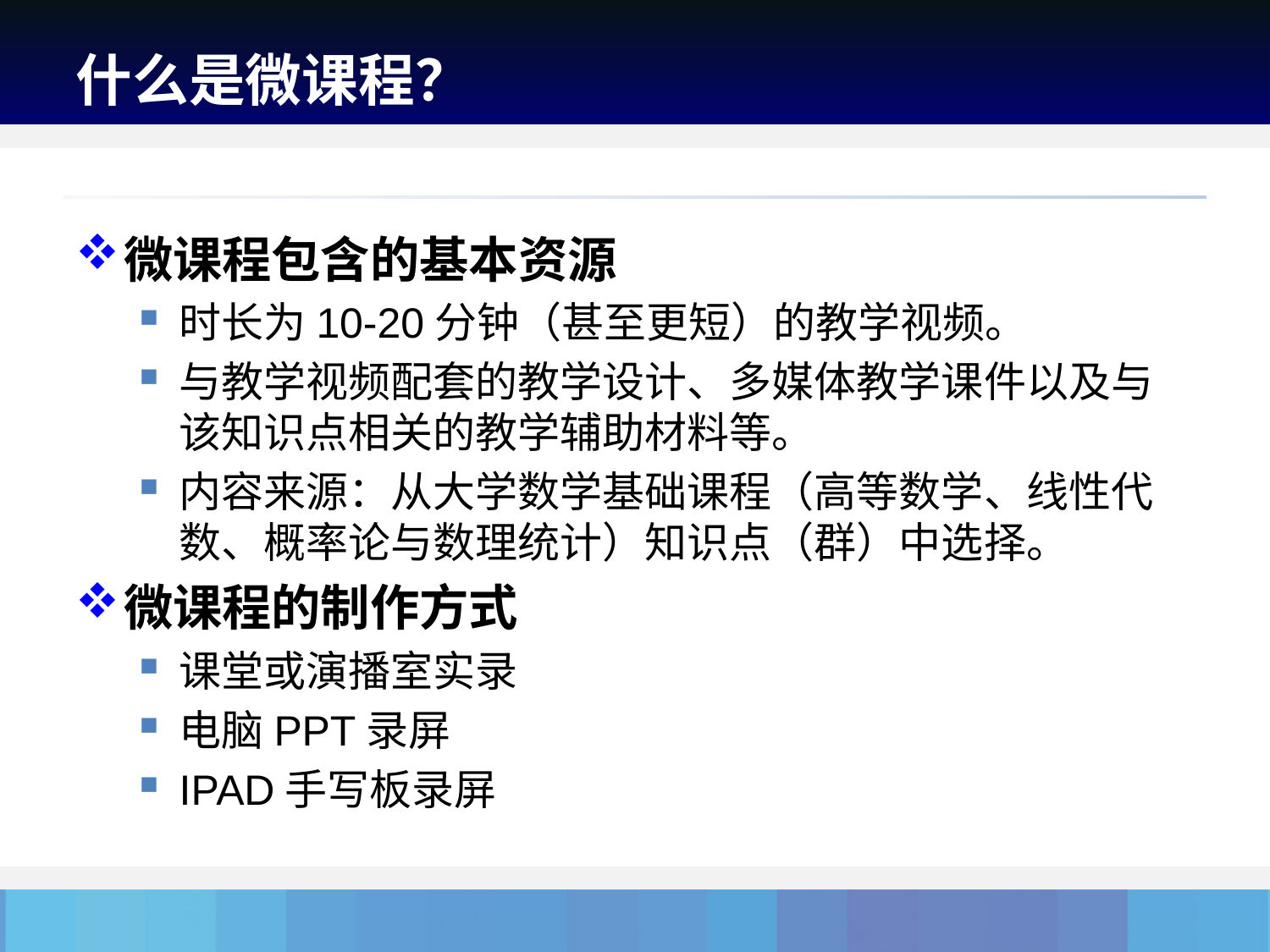

# 什么是微课程？
微课程包含的基本资源
时长为10-20分钟（甚至更短）的教学视频。
与教学视频配套的教学设计、多媒体教学课件以及与该知识点相关的教学辅助材料等。
内容来源：从大学数学基础课程（高等数学、线性代数、概率论与数理统计）知识点（群）中选择。
微课程的制作方式
课堂或演播室实录
电脑PPT录屏
IPAD手写板录屏